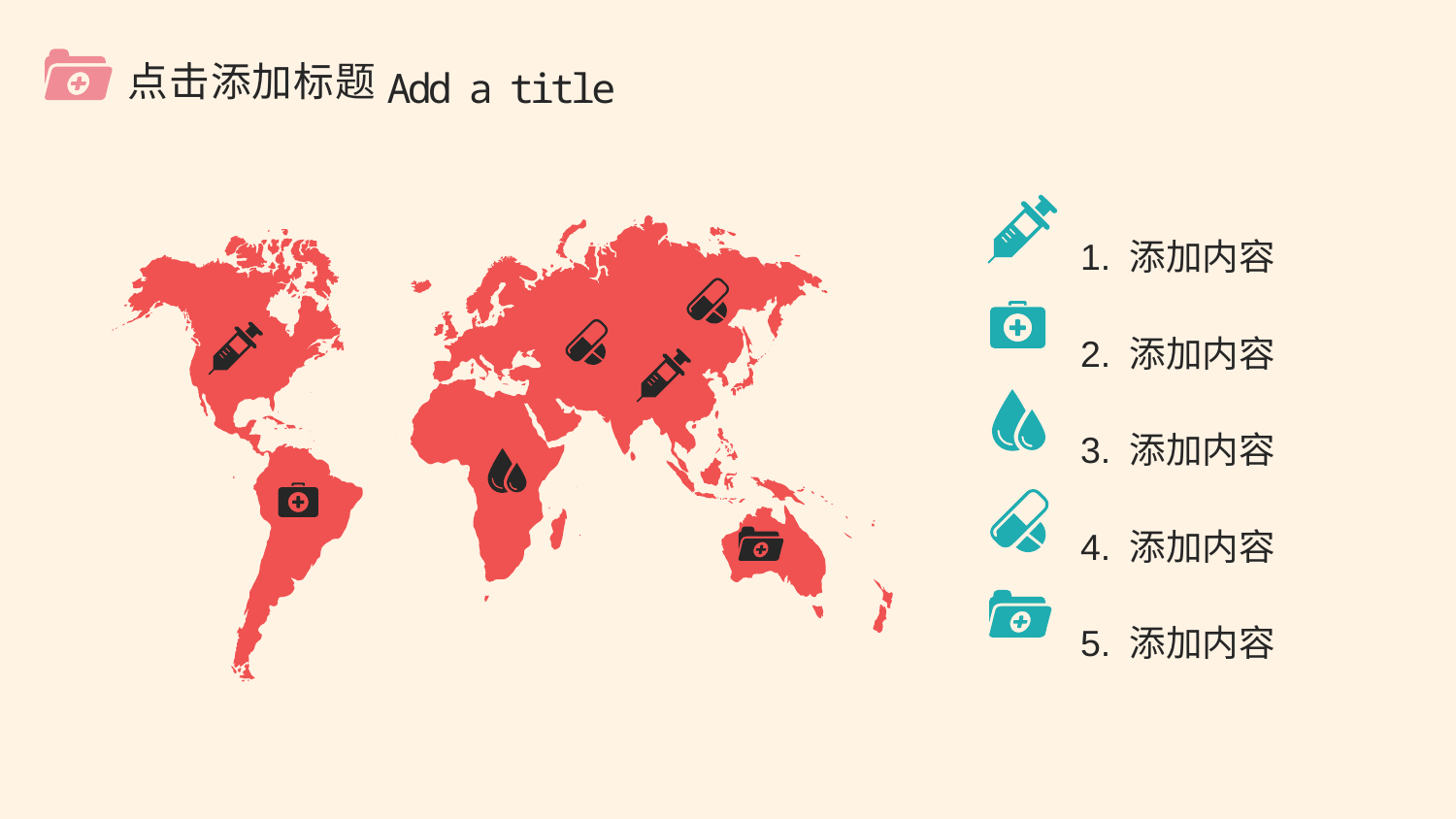

点击添加标题
Add a title

1. 添加内容

2. 添加内容

3. 添加内容

4. 添加内容

5. 添加内容